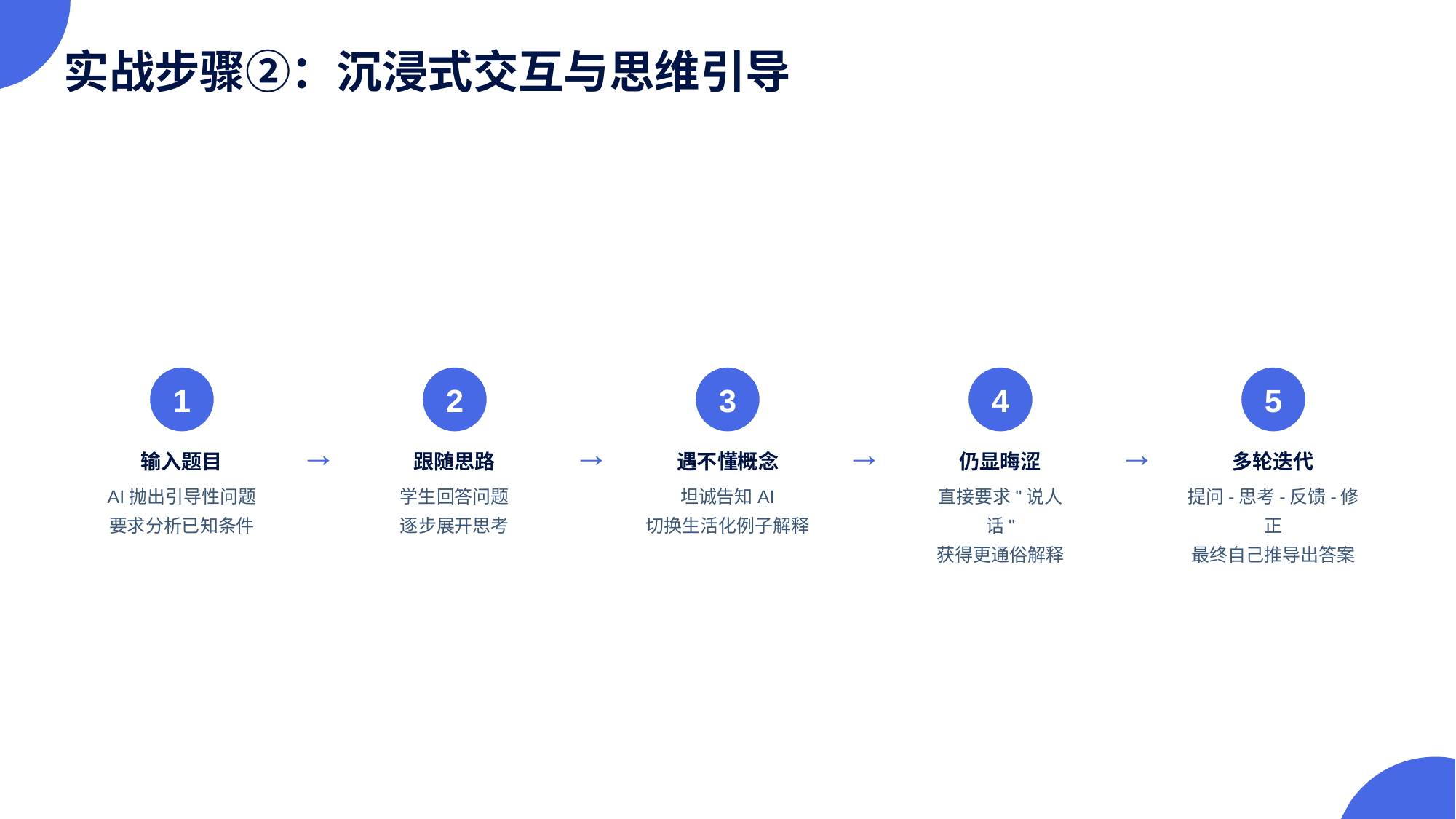

实战步骤②：沉浸式交互与思维引导

1
2
3
4
5
→
→
→
→
输入题目
跟随思路
遇不懂概念
仍显晦涩
多轮迭代
AI抛出引导性问题
要求分析已知条件
学生回答问题
逐步展开思考
坦诚告知AI
切换生活化例子解释
直接要求"说人话"
获得更通俗解释
提问-思考-反馈-修正
最终自己推导出答案